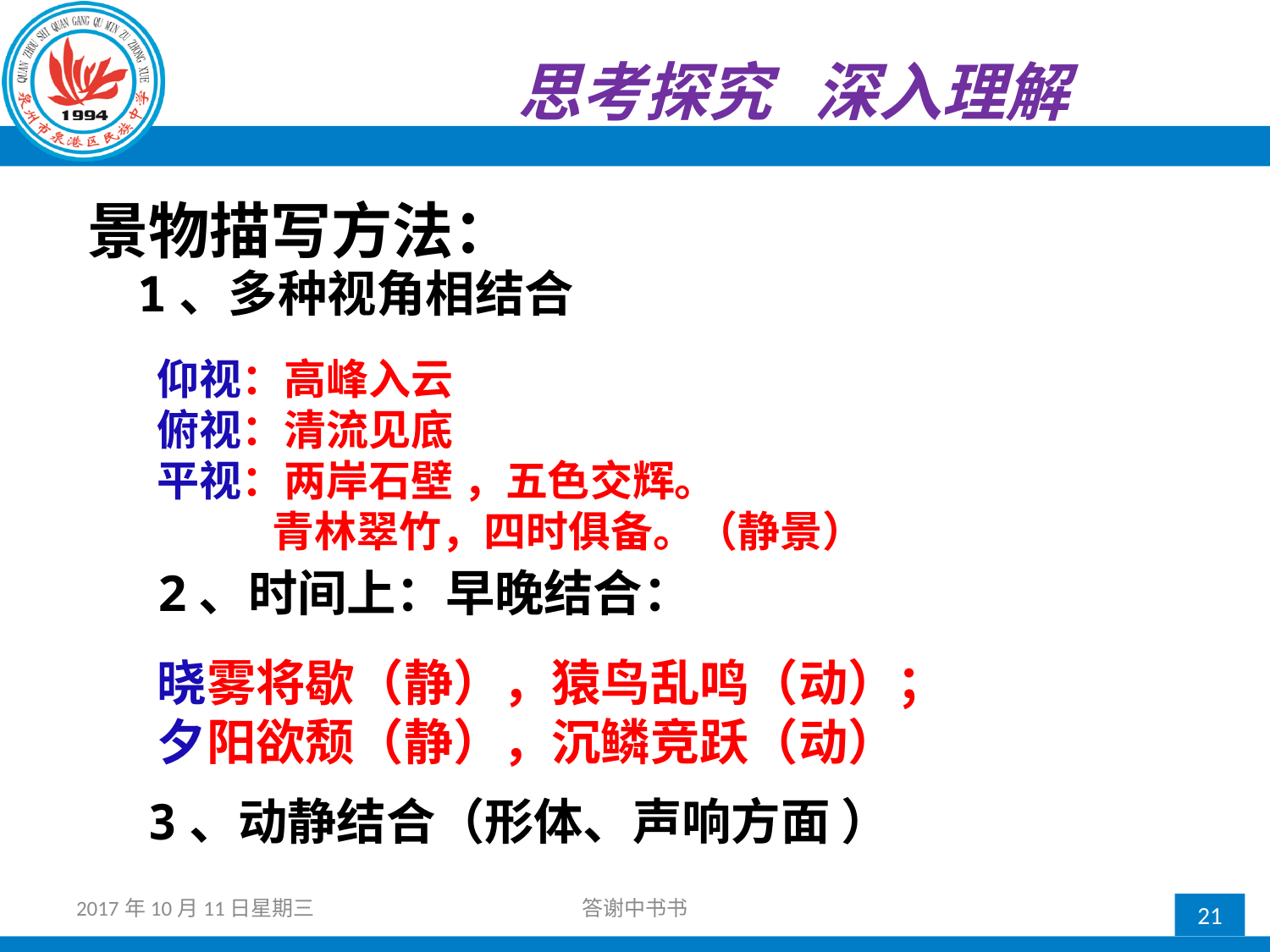

思考探究   深入理解
# 景物描写方法：
1、多种视角相结合

仰视：高峰入云
俯视：清流见底
平视：两岸石壁 ，五色交辉。
           青林翠竹，四时俱备。（静景）

2、时间上：早晚结合：

晓雾将歇（静），猿鸟乱鸣（动）；
夕阳欲颓（静），沉鳞竞跃（动）
3、动静结合（形体、声响方面 ）

2017年10月11日星期三
答谢中书书